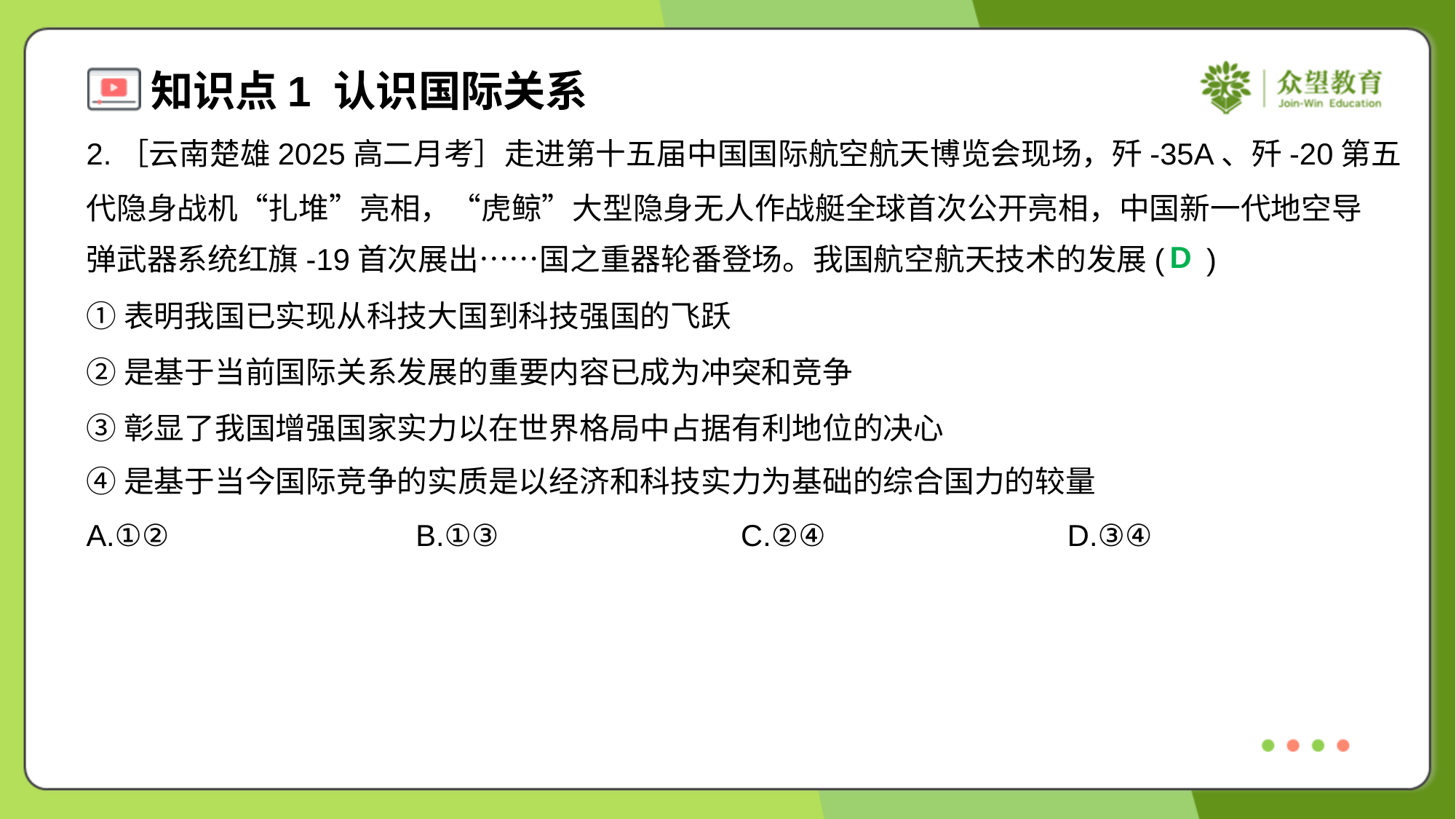

2.［云南楚雄2025高二月考］走进第十五届中国国际航空航天博览会现场，歼-35A、歼-20第五
代隐身战机“扎堆”亮相，“虎鲸”大型隐身无人作战艇全球首次公开亮相，中国新一代地空导
弹武器系统红旗-19首次展出……国之重器轮番登场。我国航空航天技术的发展(     )
D
①表明我国已实现从科技大国到科技强国的飞跃
②是基于当前国际关系发展的重要内容已成为冲突和竞争
③彰显了我国增强国家实力以在世界格局中占据有利地位的决心
④是基于当今国际竞争的实质是以经济和科技实力为基础的综合国力的较量
A.①②	B.①③	C.②④	D.③④